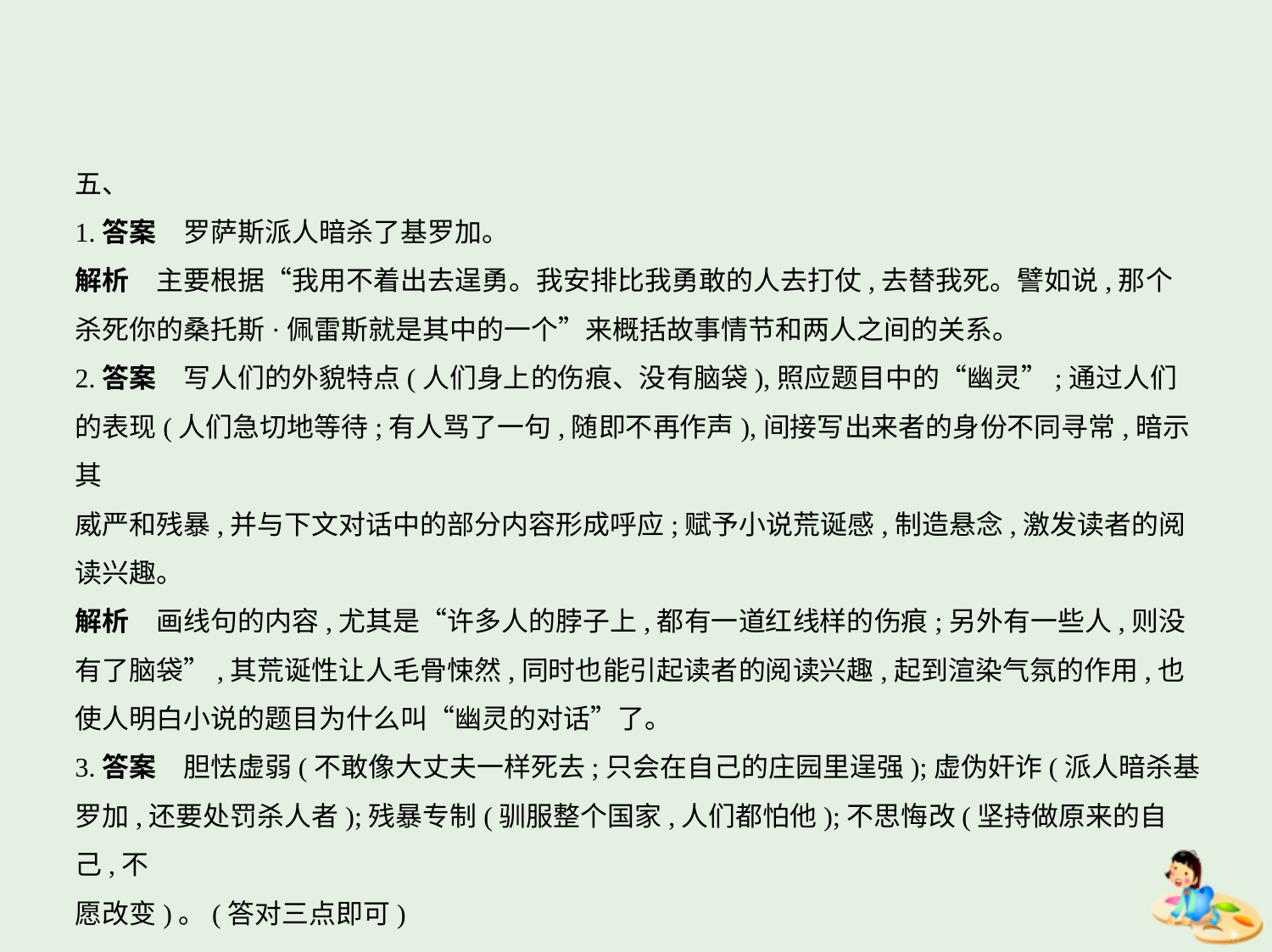

五、
1.答案　罗萨斯派人暗杀了基罗加。
解析　主要根据“我用不着出去逞勇。我安排比我勇敢的人去打仗,去替我死。譬如说,那个
杀死你的桑托斯·佩雷斯就是其中的一个”来概括故事情节和两人之间的关系。
2.答案　写人们的外貌特点(人们身上的伤痕、没有脑袋),照应题目中的“幽灵”;通过人们
的表现(人们急切地等待;有人骂了一句,随即不再作声),间接写出来者的身份不同寻常,暗示其
威严和残暴,并与下文对话中的部分内容形成呼应;赋予小说荒诞感,制造悬念,激发读者的阅
读兴趣。
解析　画线句的内容,尤其是“许多人的脖子上,都有一道红线样的伤痕;另外有一些人,则没
有了脑袋”,其荒诞性让人毛骨悚然,同时也能引起读者的阅读兴趣,起到渲染气氛的作用,也
使人明白小说的题目为什么叫“幽灵的对话”了。
3.答案　胆怯虚弱(不敢像大丈夫一样死去;只会在自己的庄园里逞强);虚伪奸诈(派人暗杀基
罗加,还要处罚杀人者);残暴专制(驯服整个国家,人们都怕他);不思悔改(坚持做原来的自己,不
愿改变)。(答对三点即可)